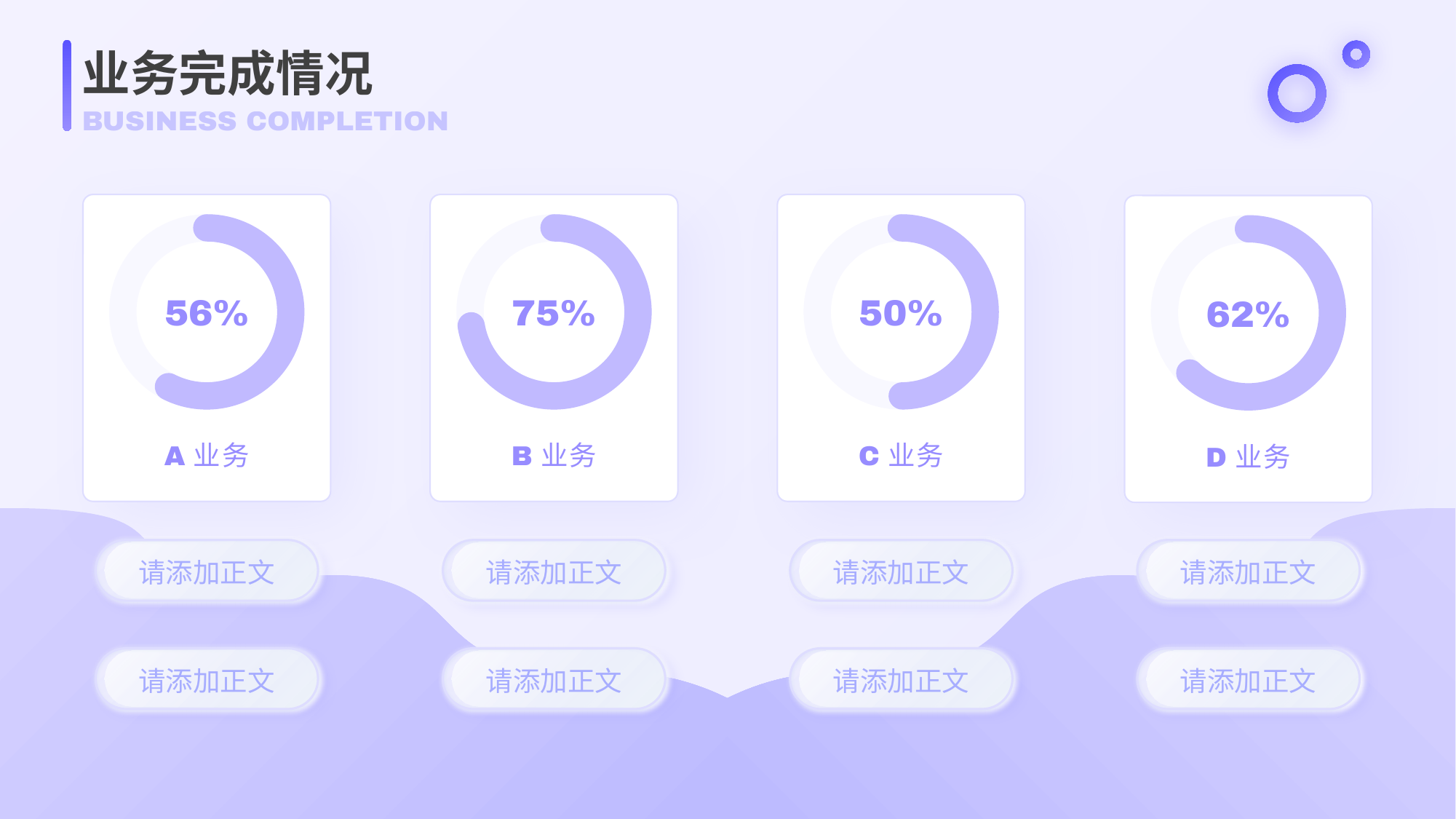

业务完成情况
BUSINESS COMPLETION

56%
75%
50%
62%
A业务
B业务
C业务
D业务

请添加正文

请添加正文

请添加正文

请添加正文

请添加正文

请添加正文

请添加正文

请添加正文